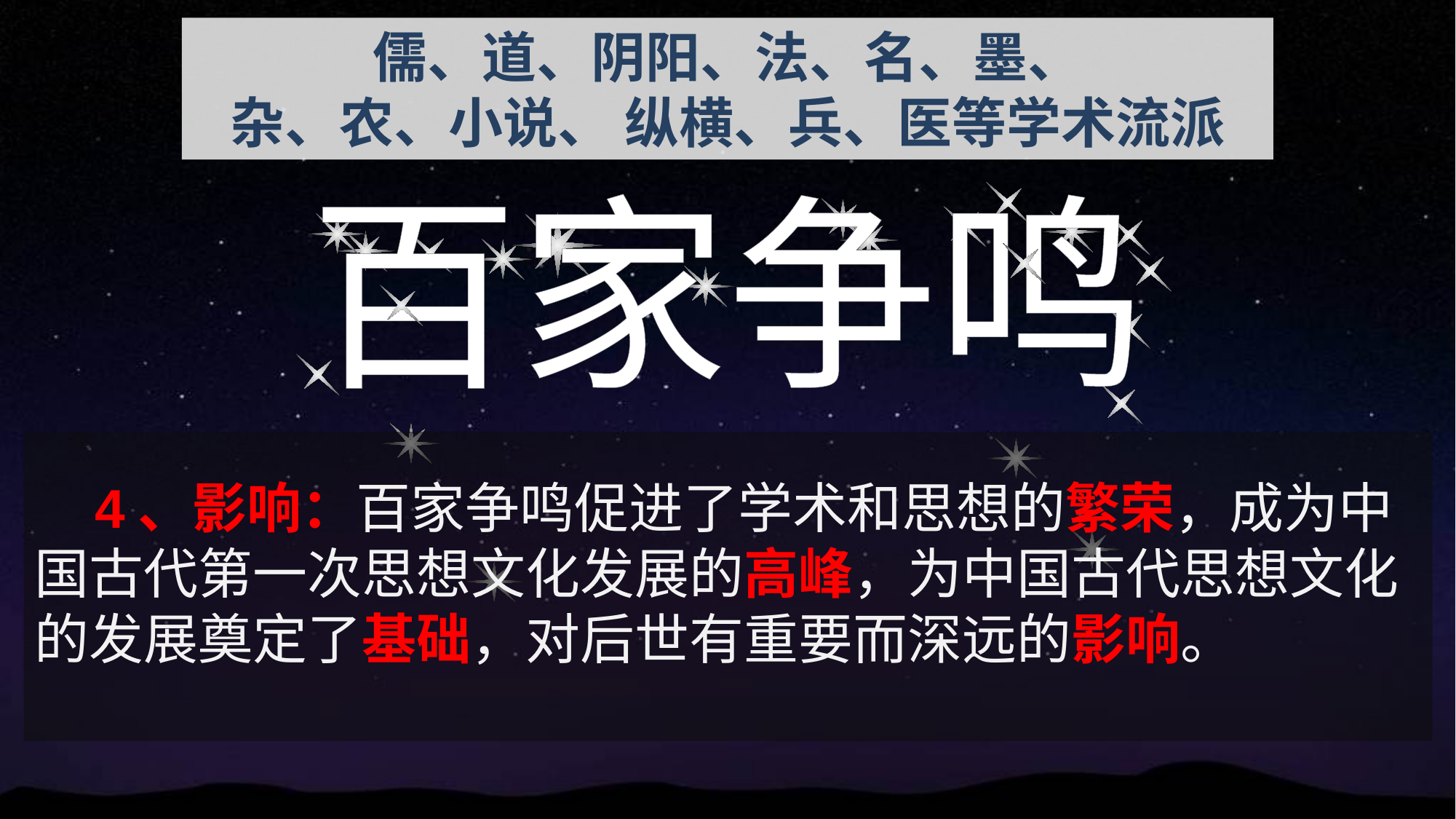

儒、道、阴阳、法、名、墨、
杂、农、小说、 纵横、兵、医等学术流派
百家争鸣

    4、影响：百家争鸣促进了学术和思想的繁荣，成为中国古代第一次思想文化发展的高峰，为中国古代思想文化的发展奠定了基础，对后世有重要而深远的影响。